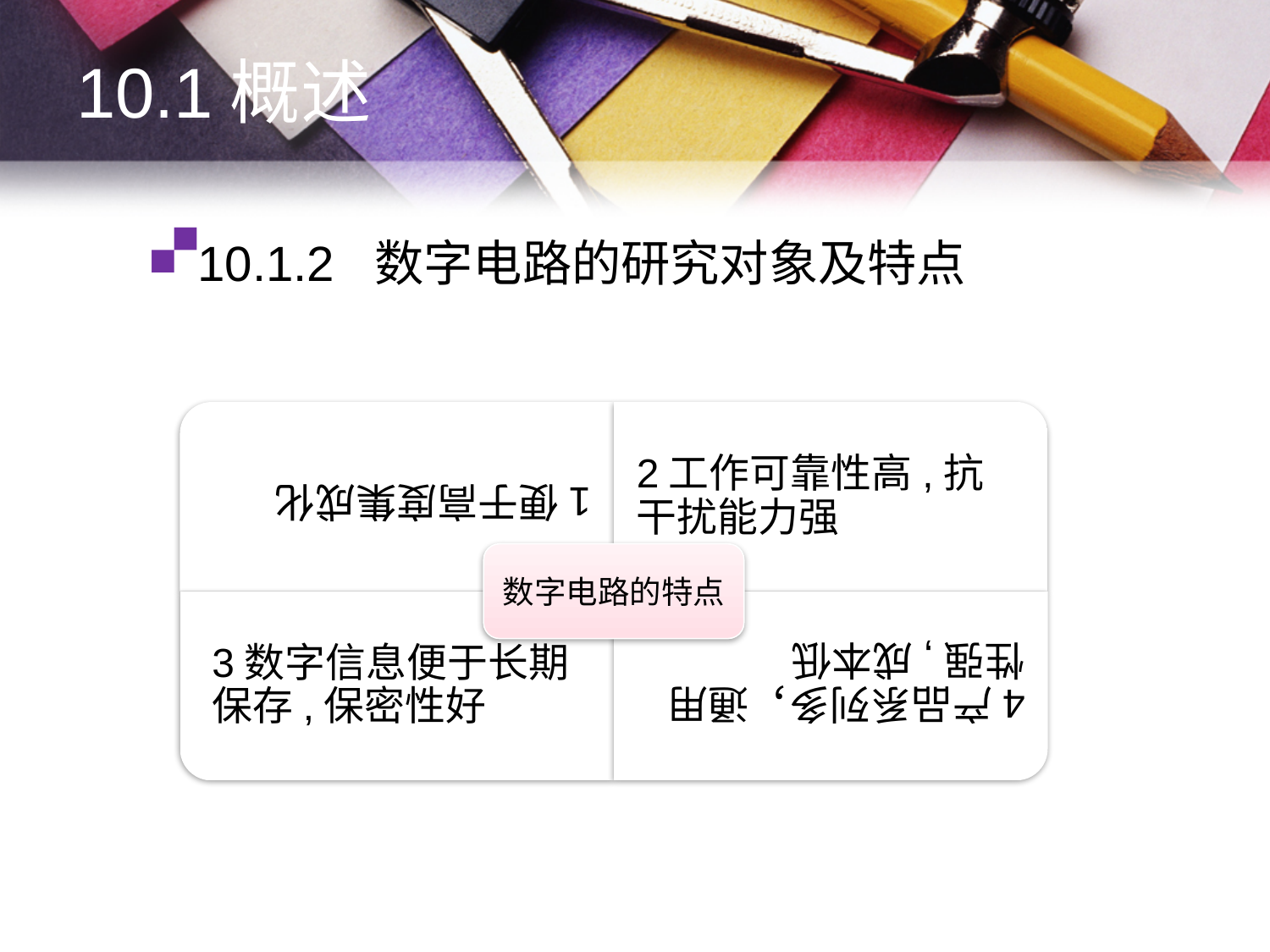

10.1概述
# 10.1.2  数字电路的研究对象及特点
1便于高度集成化
2工作可靠性高,抗干扰能力强
3数字信息便于长期保存,保密性好
4产品系列多，通用性强,成本低
数字电路的特点